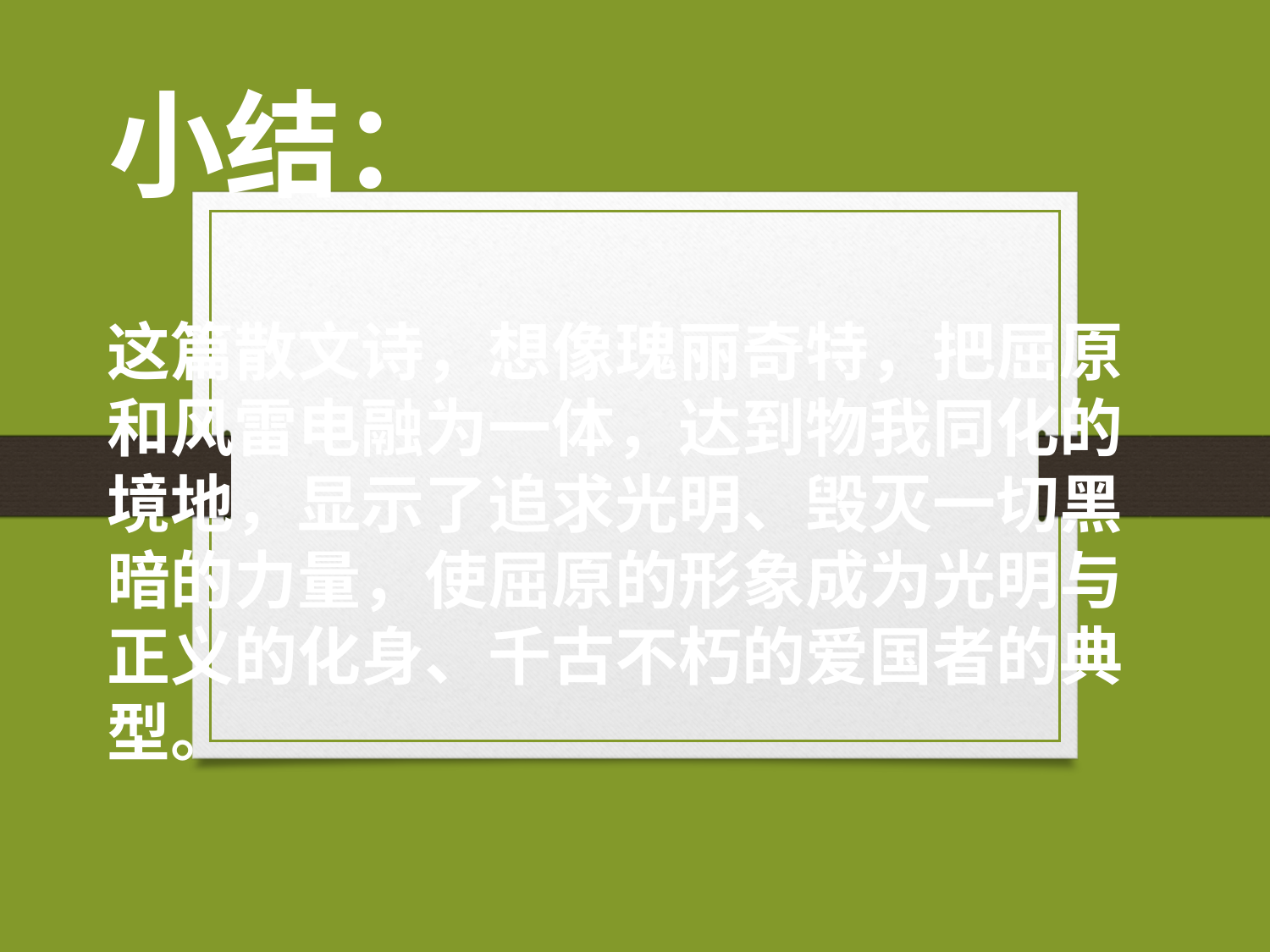

小结：

这篇散文诗，想像瑰丽奇特，把屈原和风雷电融为一体，达到物我同化的境地，显示了追求光明、毁灭一切黑暗的力量，使屈原的形象成为光明与正义的化身、千古不朽的爱国者的典型。